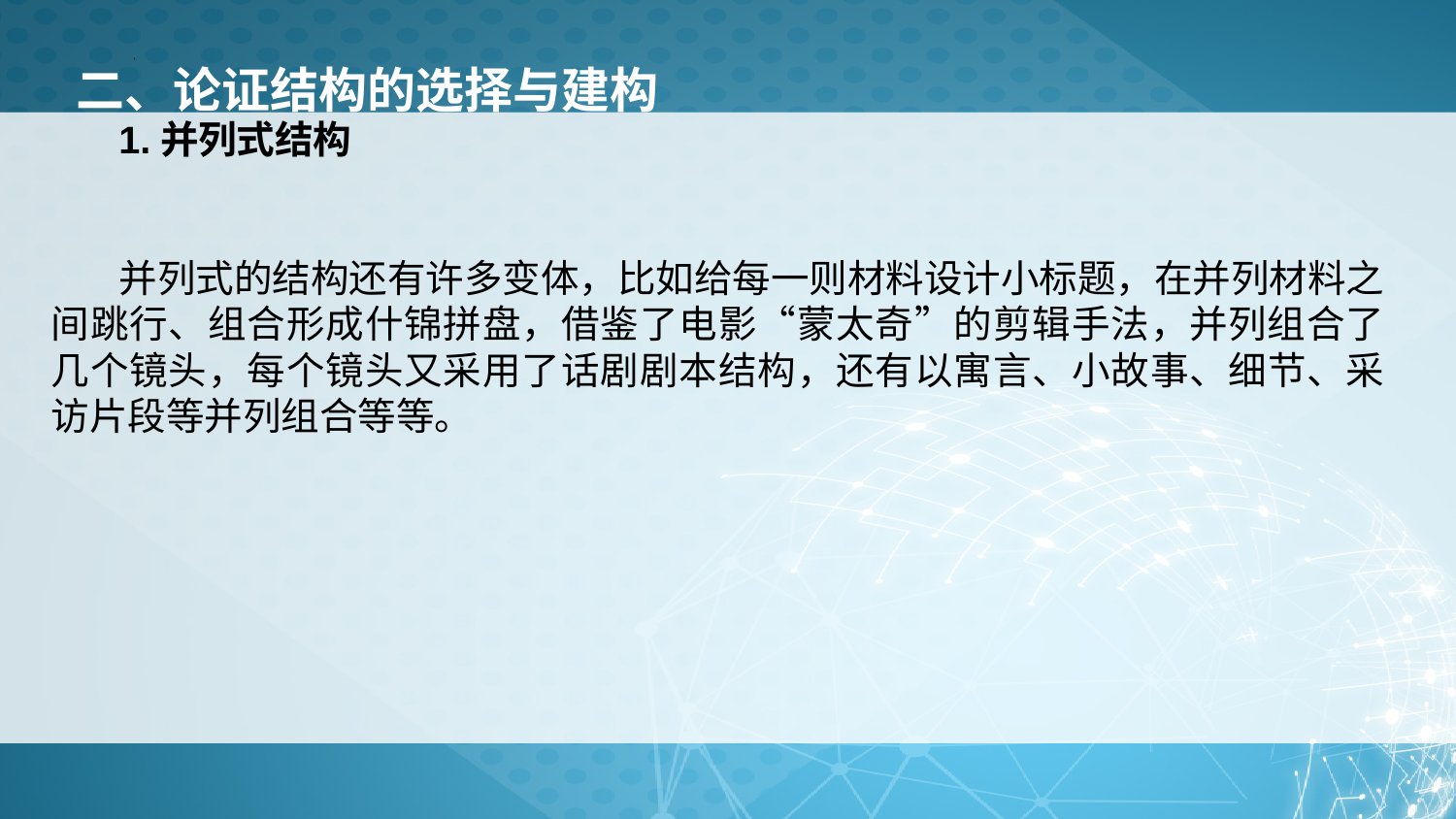

二、论证结构的选择与建构
1.并列式结构

并列式的结构还有许多变体，比如给每一则材料设计小标题，在并列材料之间跳行、组合形成什锦拼盘，借鉴了电影“蒙太奇”的剪辑手法，并列组合了几个镜头，每个镜头又采用了话剧剧本结构，还有以寓言、小故事、细节、采访片段等并列组合等等。